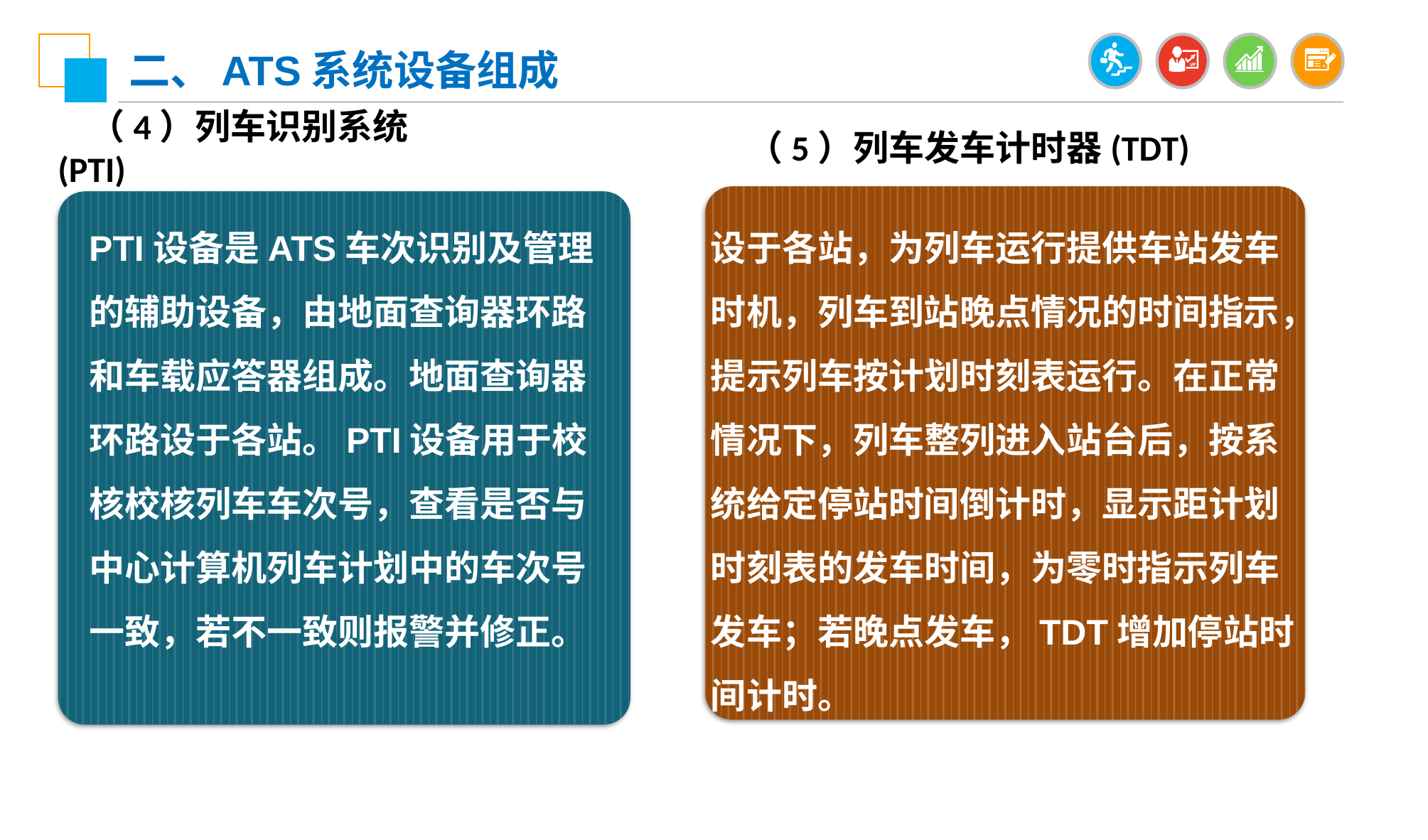

二、ATS系统设备组成
（4）列车识别系统(PTI)
（5）列车发车计时器(TDT)

PTI设备是ATS车次识别及管理的辅助设备，由地面查询器环路和车载应答器组成。地面查询器环路设于各站。PTI设备用于校核校核列车车次号，查看是否与中心计算机列车计划中的车次号一致，若不一致则报警并修正。
设于各站，为列车运行提供车站发车时机，列车到站晚点情况的时间指示，提示列车按计划时刻表运行。在正常情况下，列车整列进入站台后，按系统给定停站时间倒计时，显示距计划时刻表的发车时间，为零时指示列车发车；若晚点发车，TDT增加停站时间计时。